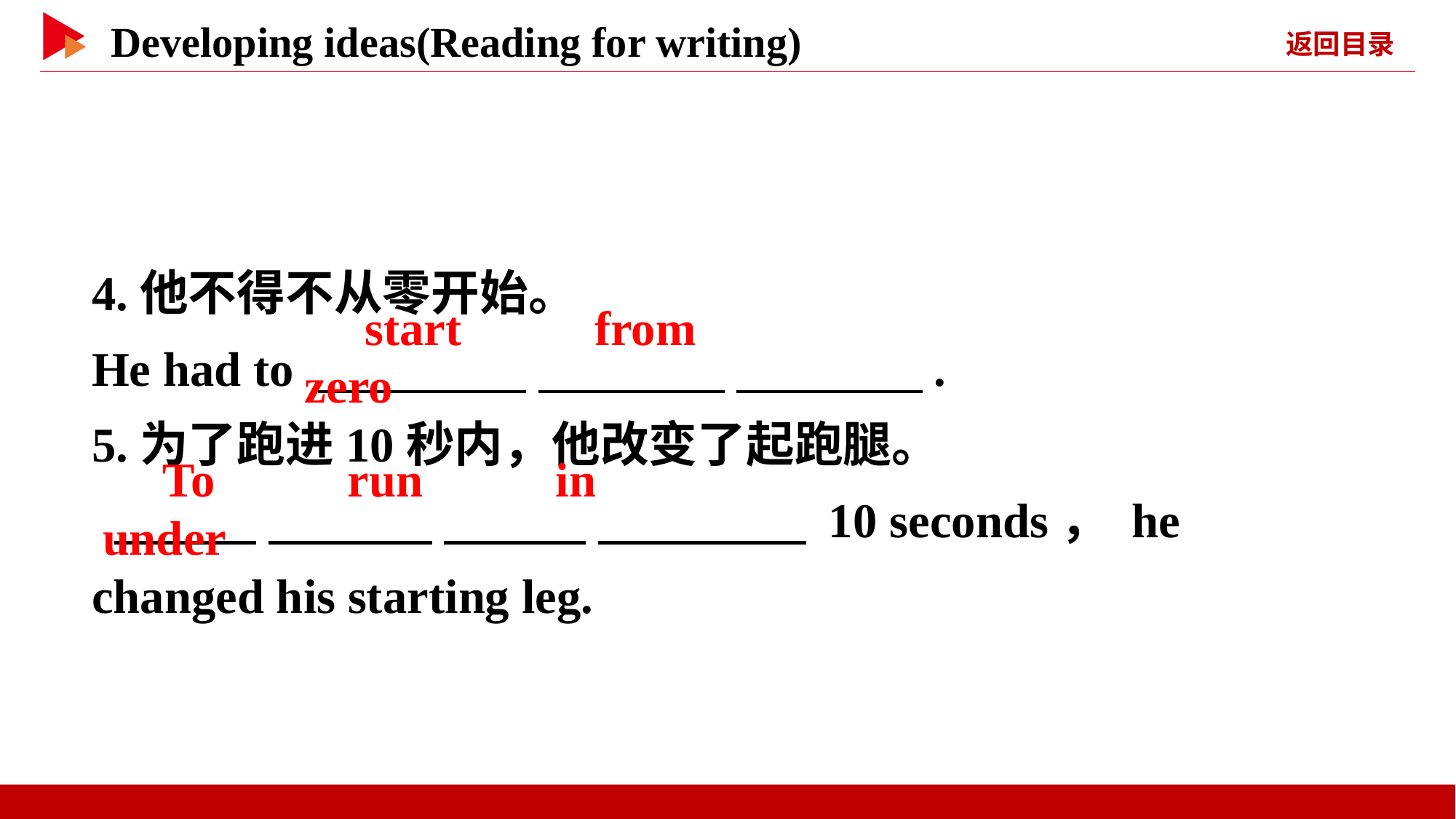

4.他不得不从零开始。
He had to 　          　 　        　 　        　.
5.为了跑进10秒内，他改变了起跑腿。
 　    　 　      　 　    　 　          　 10 seconds， he changed his starting leg.
　start　 　from　 　zero
　To　 　run　 　in　 　under